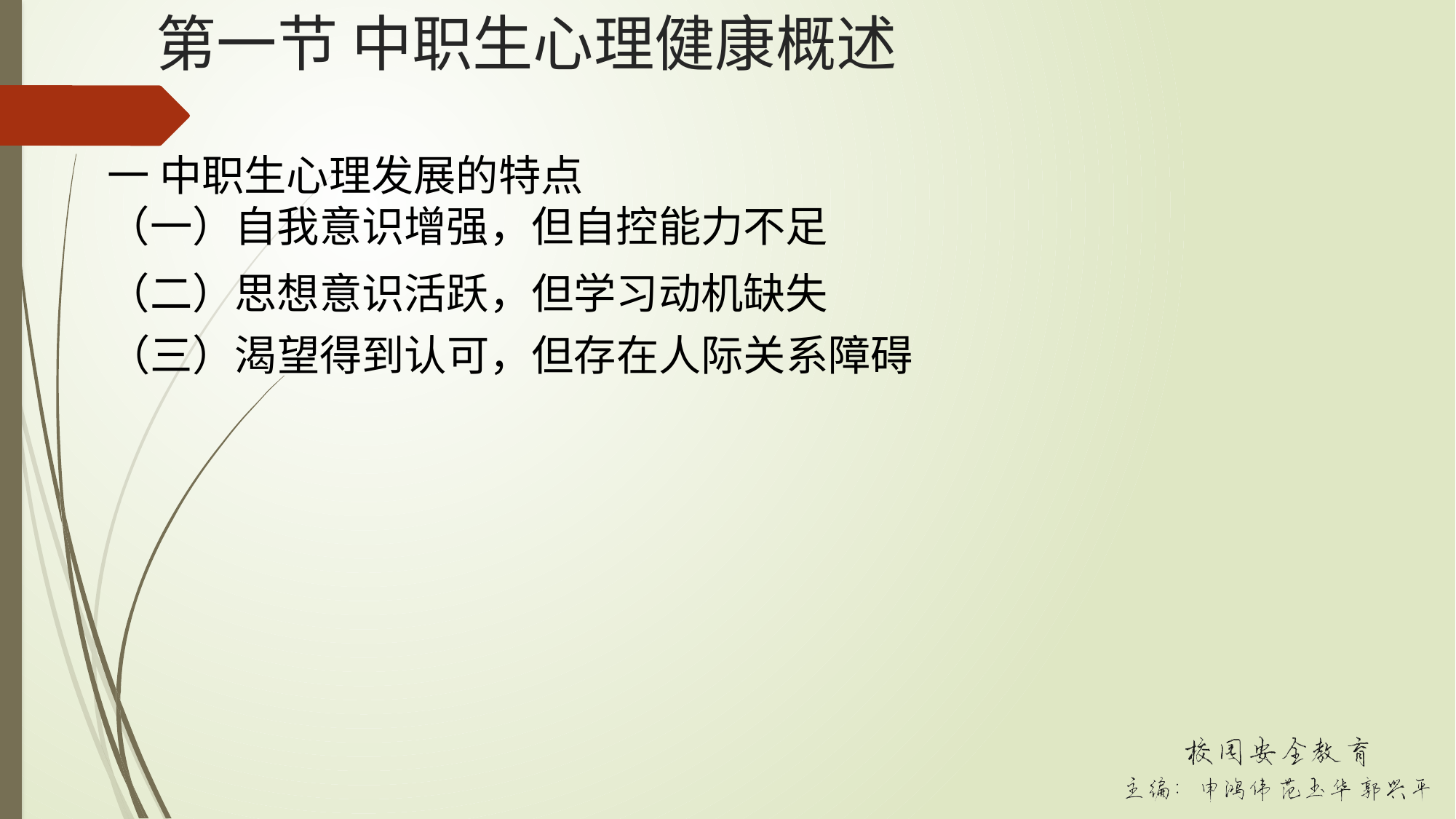

# 第一节 中职生心理健康概述
一 中职生心理发展的特点
（一）自我意识增强，但自控能力不足
（二）思想意识活跃，但学习动机缺失
（三）渴望得到认可，但存在人际关系障碍